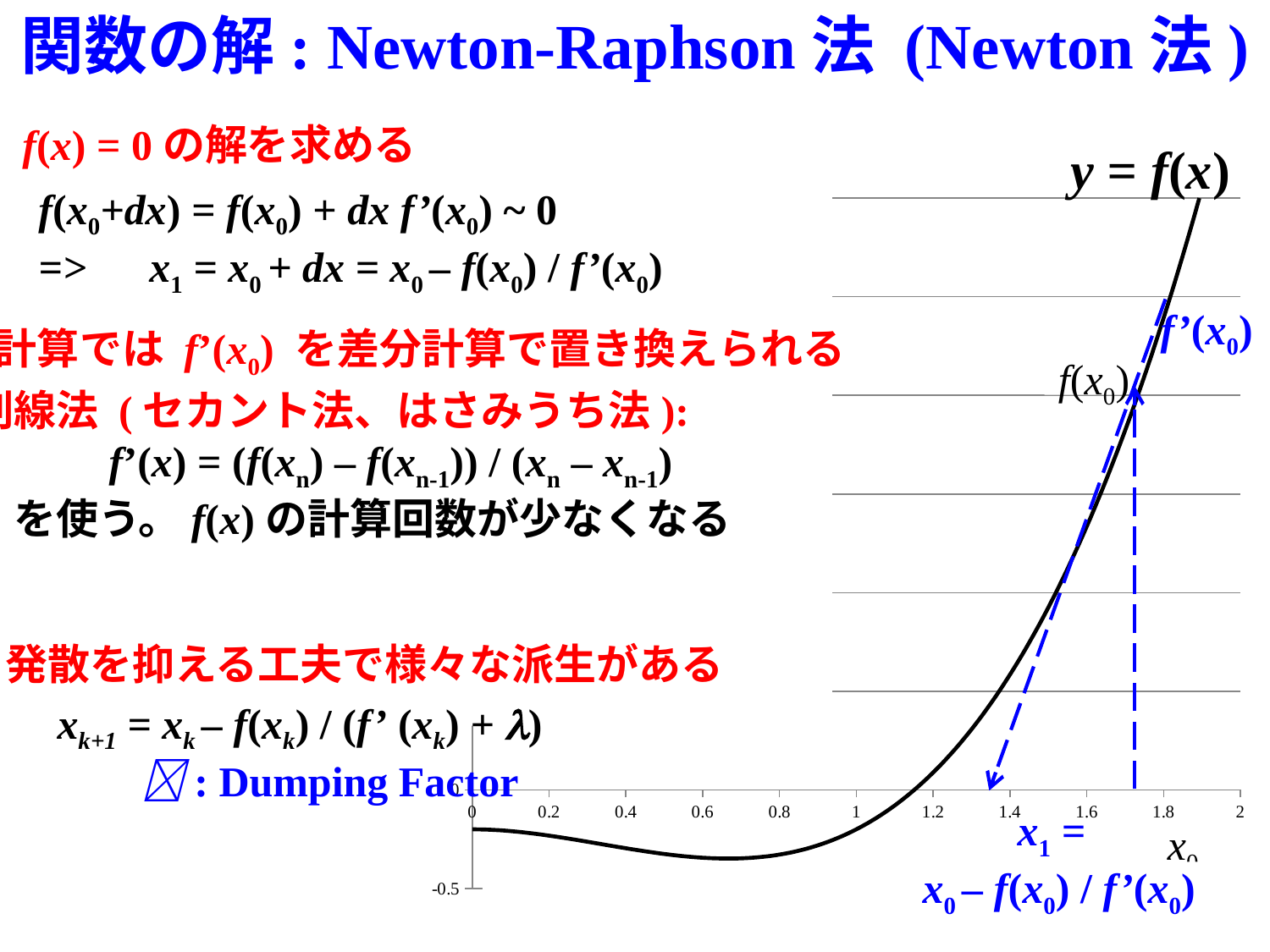

関数の解: Newton-Raphson法 (Newton法)
f(x) = 0の解を求める
y = f(x)

f(x0+dx) = f(x0) + dx f’(x0) ~ 0
=>　x1 = x0 + dx = x0 – f(x0) / f’(x0)

### Chart

| Category | f(x) |
|---|---|
f’(x0)
計算では f’(x0) を差分計算で置き換えられる
f(x0)

割線法 (セカント法、はさみうち法):
　　　f’(x) = (f(xn) – f(xn-1)) / (xn – xn-1)
　を使う。f(x)の計算回数が少なくなる
発散を抑える工夫で様々な派生がある
xk+1 = xk – f(xk) / (f’ (xk) + λ)
　　λ: Dumping Factor
　　x1 =
x0 – f(x0) / f’(x0)
x0